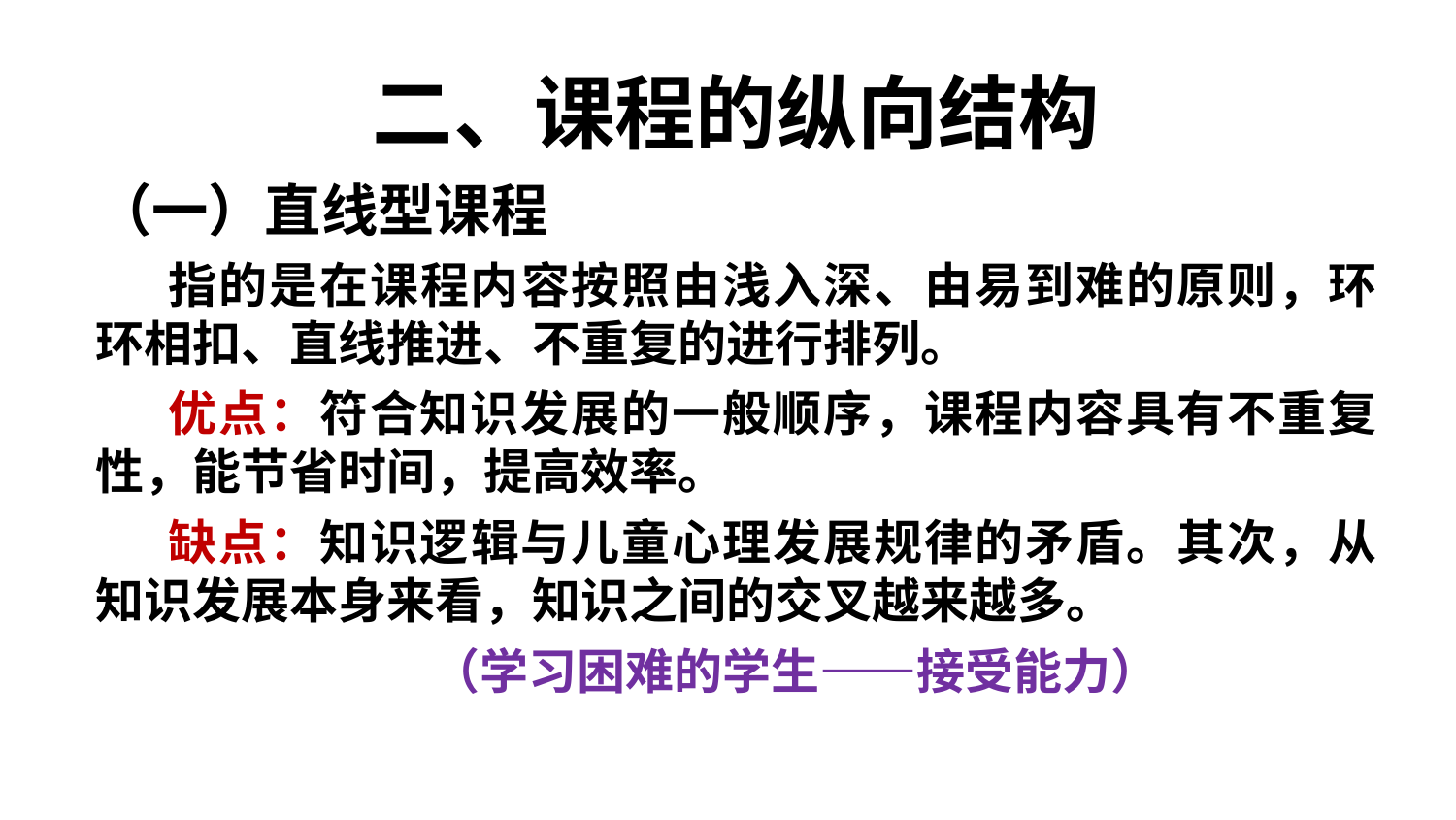

# 二、课程的纵向结构
（一）直线型课程
指的是在课程内容按照由浅入深、由易到难的原则，环环相扣、直线推进、不重复的进行排列。
优点：符合知识发展的一般顺序，课程内容具有不重复性，能节省时间，提高效率。
缺点：知识逻辑与儿童心理发展规律的矛盾。其次，从知识发展本身来看，知识之间的交叉越来越多。
                       （学习困难的学生——接受能力）